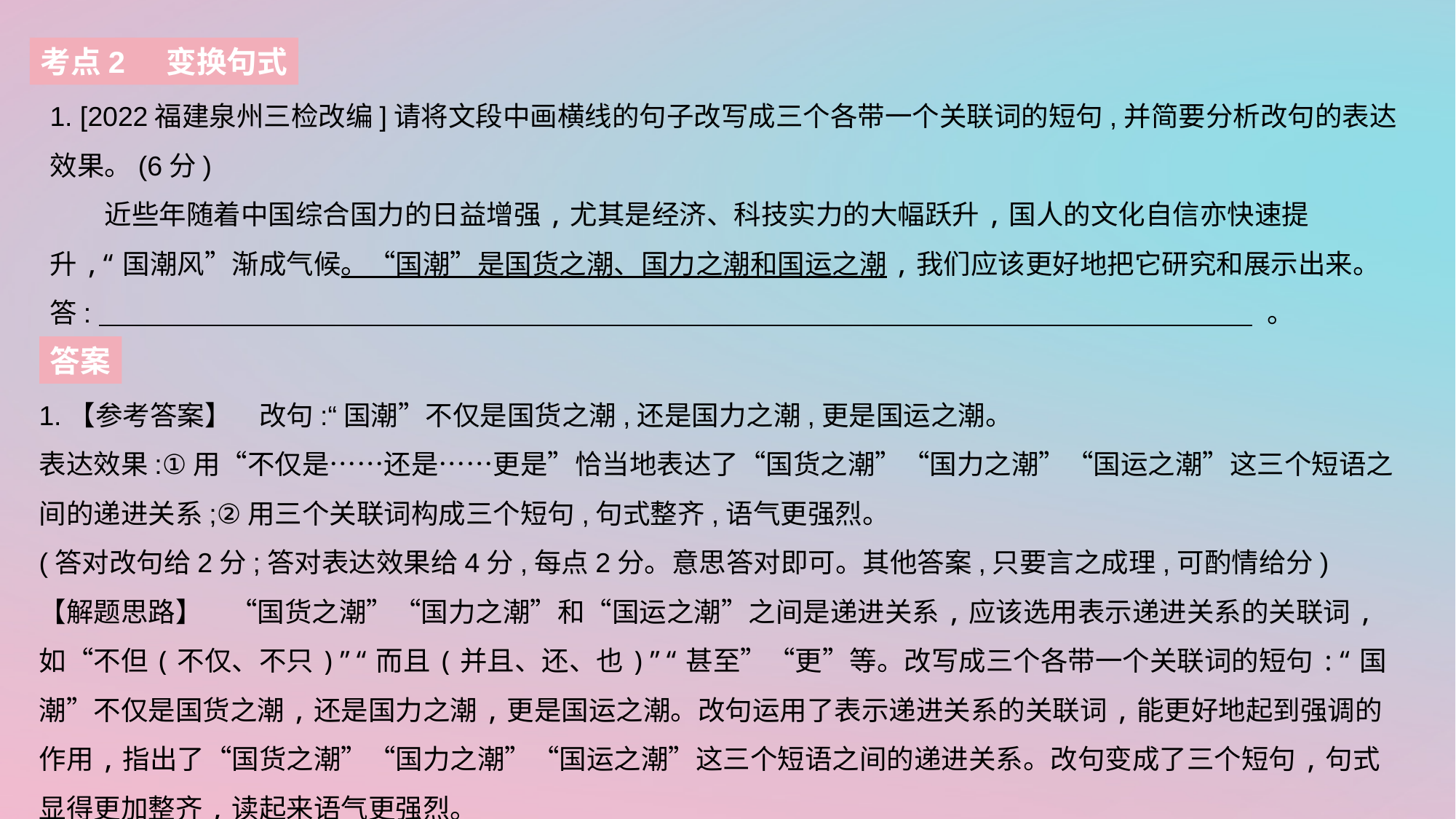

考点2    变换句式
1. [2022福建泉州三检改编]请将文段中画横线的句子改写成三个各带一个关联词的短句,并简要分析改句的表达效果。(6分)
　　近些年随着中国综合国力的日益增强,尤其是经济、科技实力的大幅跃升,国人的文化自信亦快速提升,“国潮风”渐成气候。“国潮”是国货之潮、国力之潮和国运之潮,我们应该更好地把它研究和展示出来。
答:                                                                                                                                                         。
答案
1.【参考答案】　改句:“国潮”不仅是国货之潮,还是国力之潮,更是国运之潮。
表达效果:①用“不仅是……还是……更是”恰当地表达了“国货之潮”“国力之潮”“国运之潮”这三个短语之间的递进关系;②用三个关联词构成三个短句,句式整齐,语气更强烈。
(答对改句给2分;答对表达效果给4分,每点2分。意思答对即可。其他答案,只要言之成理,可酌情给分)
【解题思路】　“国货之潮”“国力之潮”和“国运之潮”之间是递进关系,应该选用表示递进关系的关联词,如“不但(不仅、不只)”“而且(并且、还、也)”“甚至”“更”等。改写成三个各带一个关联词的短句:“国潮”不仅是国货之潮,还是国力之潮,更是国运之潮。改句运用了表示递进关系的关联词,能更好地起到强调的作用,指出了“国货之潮”“国力之潮”“国运之潮”这三个短语之间的递进关系。改句变成了三个短句,句式显得更加整齐,读起来语气更强烈。